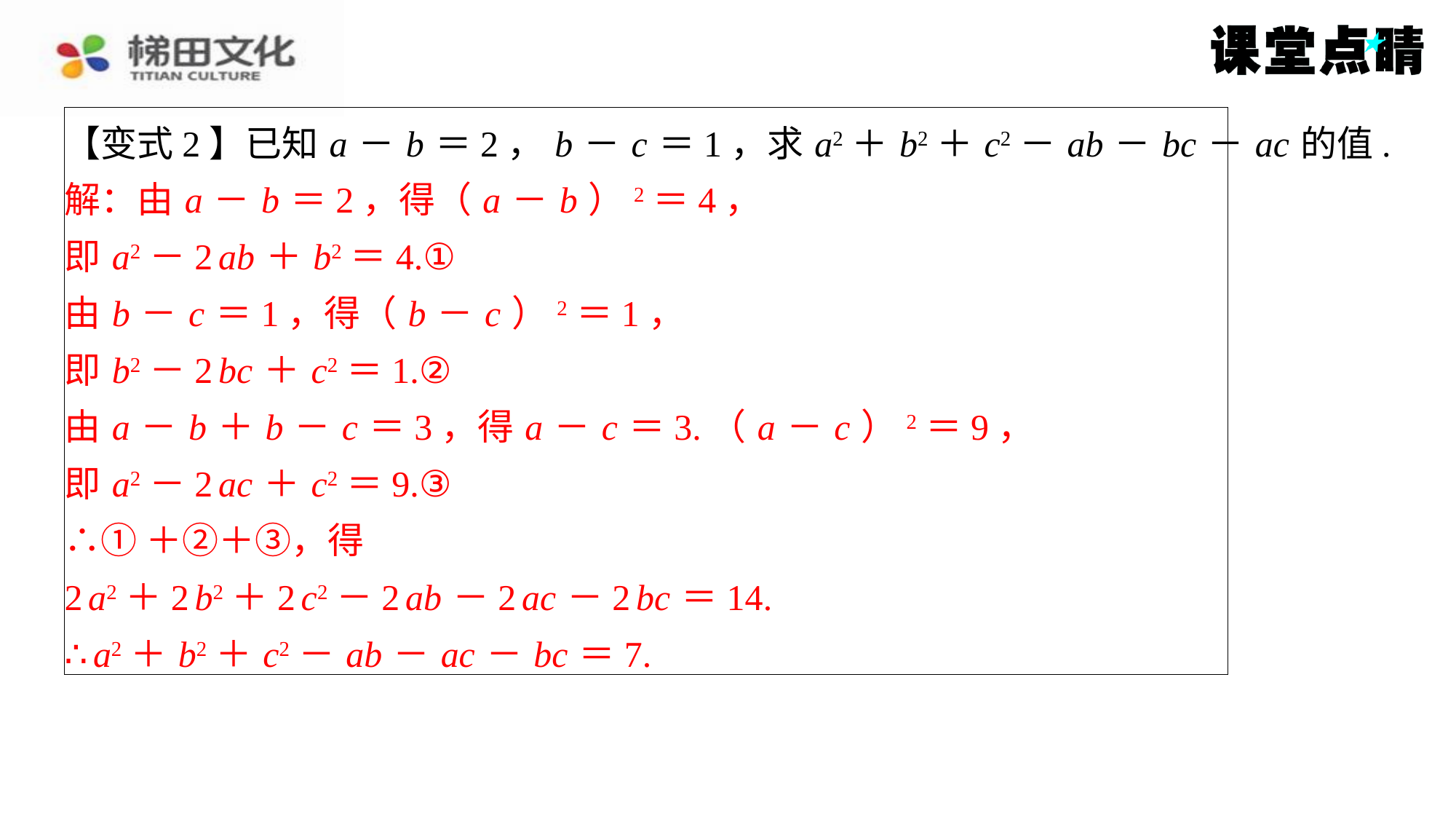

【变式2】已知 a － b ＝2， b － c ＝1，求 a2＋ b2＋ c2－ ab － bc － ac 的值.
解：由 a － b ＝2，得（ a － b ）2＝4，
即 a2－2 ab ＋ b2＝4.①
由 b － c ＝1，得（ b － c ）2＝1，
即 b2－2 bc ＋ c2＝1.②
由 a － b ＋ b － c ＝3，得 a － c ＝3.（ a － c ）2＝9，
即 a2－2 ac ＋ c2＝9.③
∴①＋②＋③，得
2 a2＋2 b2＋2 c2－2 ab －2 ac －2 bc ＝14.
∴ a2＋ b2＋ c2－ ab － ac － bc ＝7.
解：由 a － b ＝2，得（ a － b ）2＝4，
即 a2－2 ab ＋ b2＝4.①
由 b － c ＝1，得（ b － c ）2＝1，
即 b2－2 bc ＋ c2＝1.②
由 a － b ＋ b － c ＝3，得 a － c ＝3.（ a － c ）2＝9，
即 a2－2 ac ＋ c2＝9.③
∴①＋②＋③，得
2 a2＋2 b2＋2 c2－2 ab －2 ac －2 bc ＝14.
∴ a2＋ b2＋ c2－ ab － ac － bc ＝7.